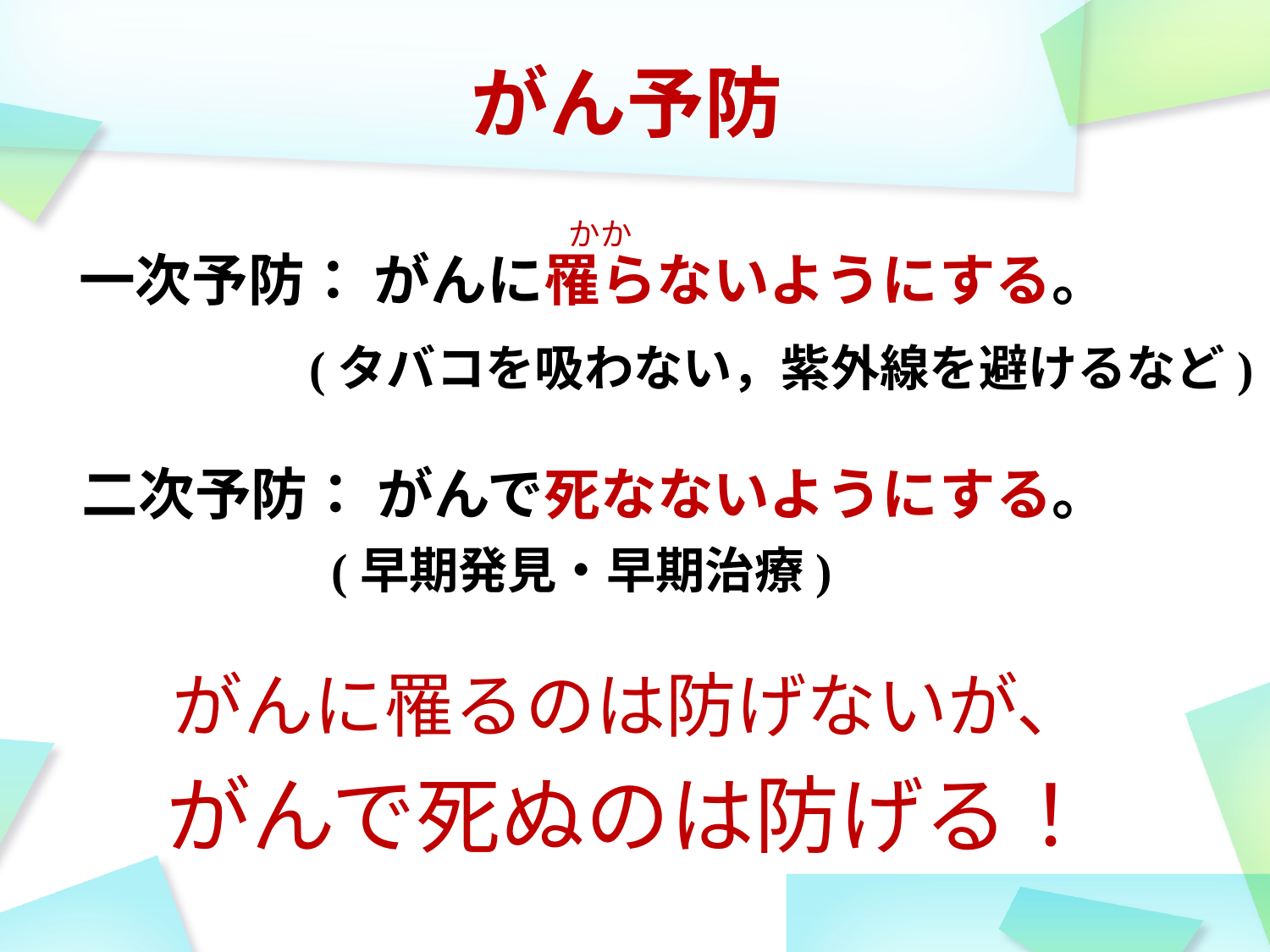

がん予防
かか
一次予防： がんに罹らないようにする。
(タバコを吸わない，紫外線を避けるなど)
二次予防： がんで死なないようにする。
(早期発見・早期治療)
がんに罹るのは防げないが、
がんで死ぬのは防げる！